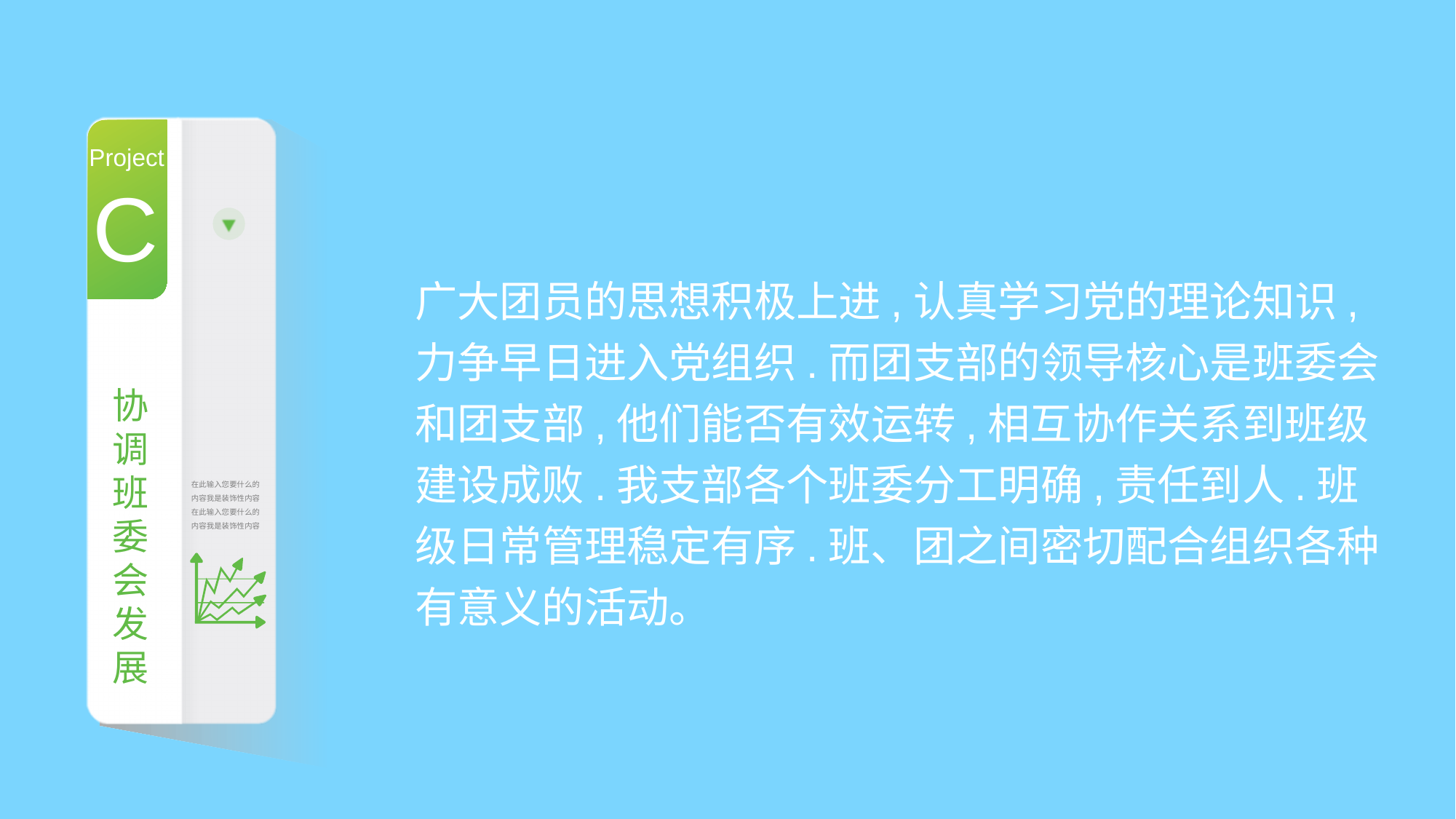

Project
C

协调班委会发展

在此输入您要什么的内容我是装饰性内容在此输入您要什么的内容我是装饰性内容

广大团员的思想积极上进,认真学习党的理论知识,力争早日进入党组织.而团支部的领导核心是班委会和团支部,他们能否有效运转,相互协作关系到班级建设成败.我支部各个班委分工明确,责任到人.班级日常管理稳定有序.班、团之间密切配合组织各种有意义的活动。